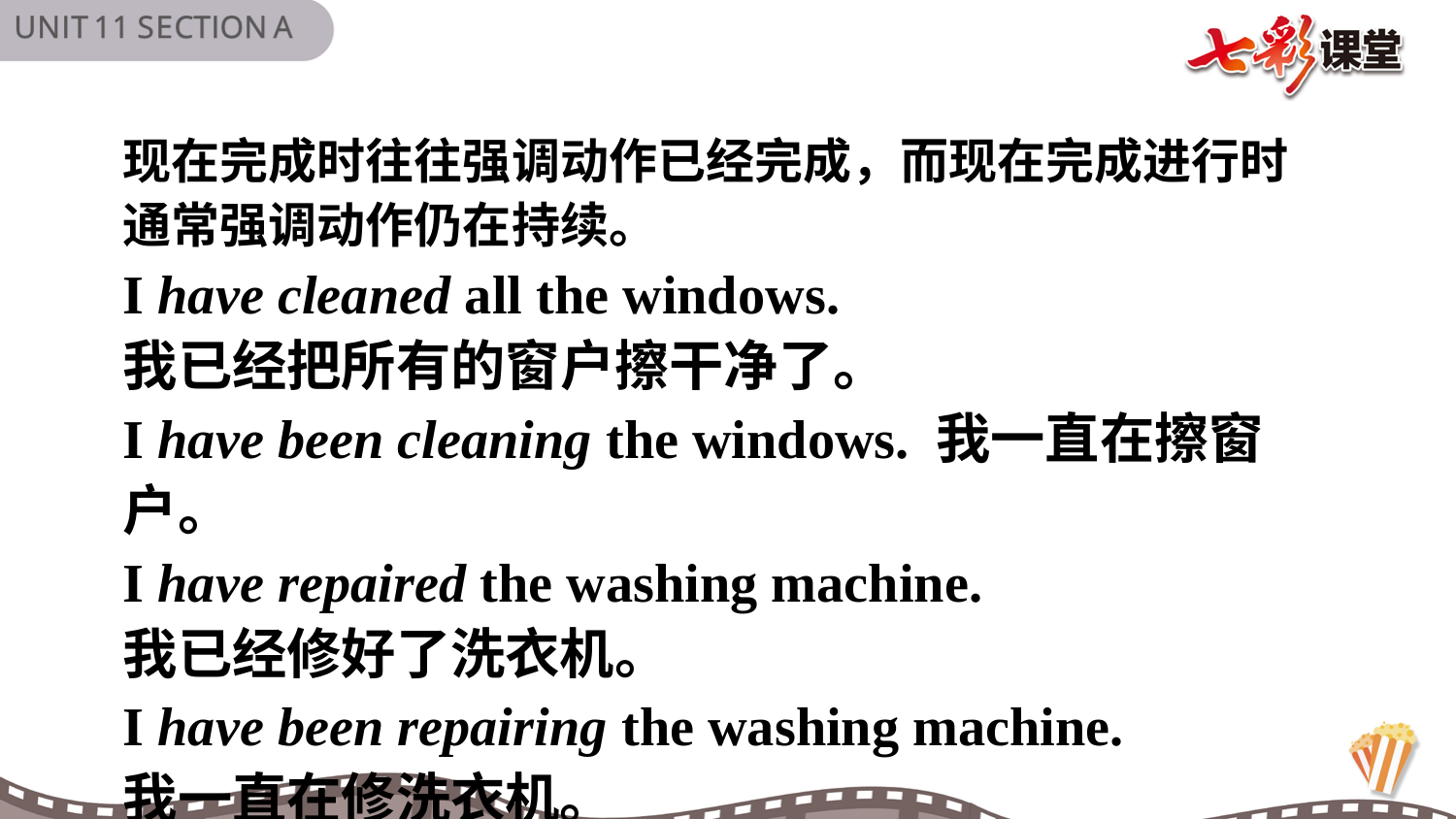

现在完成时往往强调动作已经完成，而现在完成进行时通常强调动作仍在持续。
I have cleaned all the windows.
我已经把所有的窗户擦干净了。
I have been cleaning the windows. 我一直在擦窗户。
I have repaired the washing machine.
我已经修好了洗衣机。
I have been repairing the washing machine.
我一直在修洗衣机。